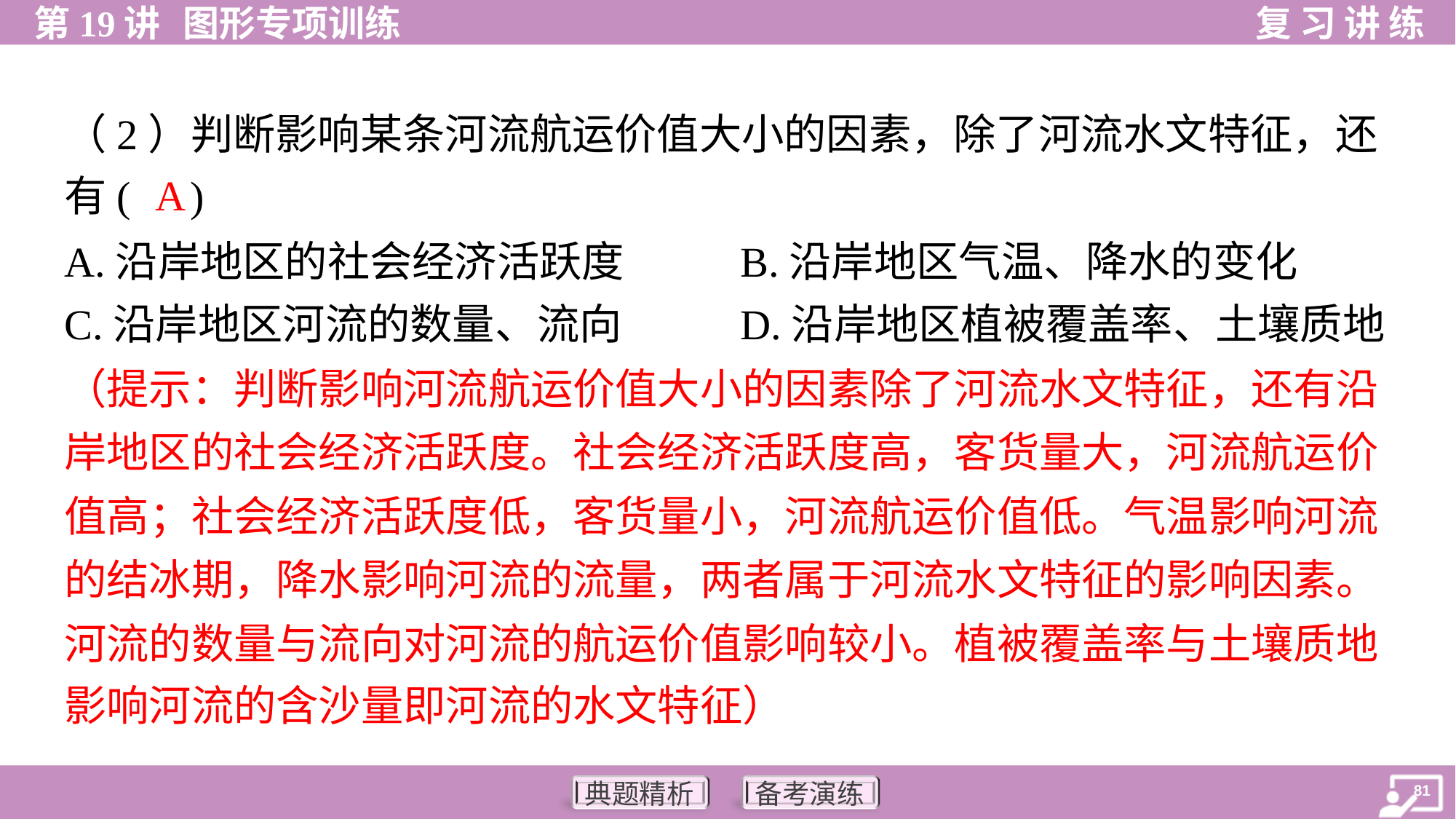

（2）判断影响某条河流航运价值大小的因素，除了河流水文特征，还
有(     )
A
A.沿岸地区的社会经济活跃度	B.沿岸地区气温、降水的变化
C.沿岸地区河流的数量、流向	D.沿岸地区植被覆盖率、土壤质地
（提示：判断影响河流航运价值大小的因素除了河流水文特征，还有沿
岸地区的社会经济活跃度。社会经济活跃度高，客货量大，河流航运价
值高；社会经济活跃度低，客货量小，河流航运价值低。气温影响河流
的结冰期，降水影响河流的流量，两者属于河流水文特征的影响因素。
河流的数量与流向对河流的航运价值影响较小。植被覆盖率与土壤质地
影响河流的含沙量即河流的水文特征）